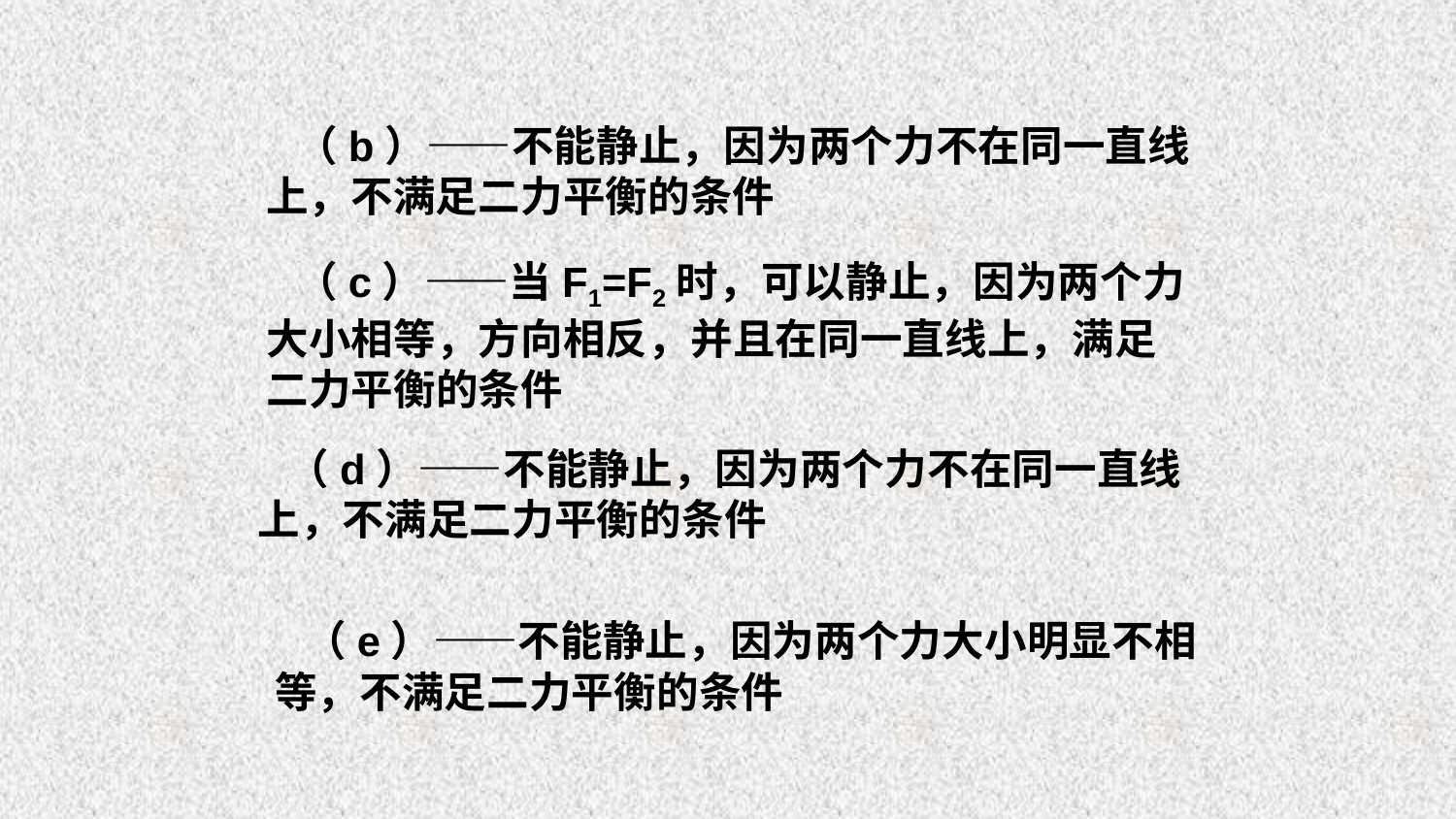

（b）——不能静止，因为两个力不在同一直线上，不满足二力平衡的条件
  （c）——当F1=F2时，可以静止，因为两个力大小相等，方向相反，并且在同一直线上，满足二力平衡的条件
  （d）——不能静止，因为两个力不在同一直线上，不满足二力平衡的条件
  （e）——不能静止，因为两个力大小明显不相等，不满足二力平衡的条件